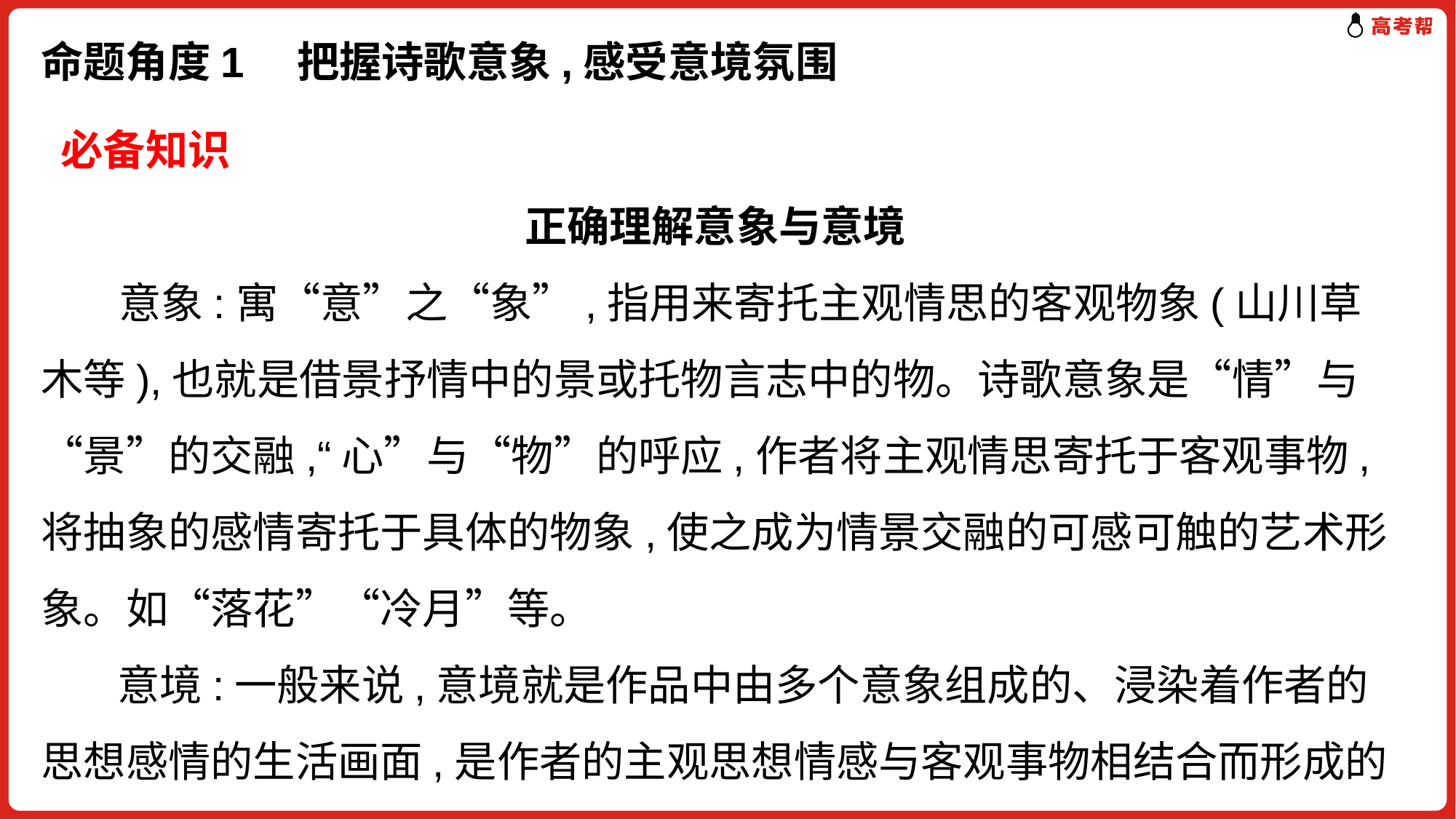

# 命题角度1　把握诗歌意象,感受意境氛围
 必备知识
正确理解意象与意境
       意象:寓“意”之“象”,指用来寄托主观情思的客观物象(山川草木等),也就是借景抒情中的景或托物言志中的物。诗歌意象是“情”与“景”的交融,“心”与“物”的呼应,作者将主观情思寄托于客观事物,将抽象的感情寄托于具体的物象,使之成为情景交融的可感可触的艺术形象。如“落花”“冷月”等。
       意境:一般来说,意境就是作品中由多个意象组成的、浸染着作者的思想感情的生活画面,是作者的主观思想情感与客观事物相结合而形成的一